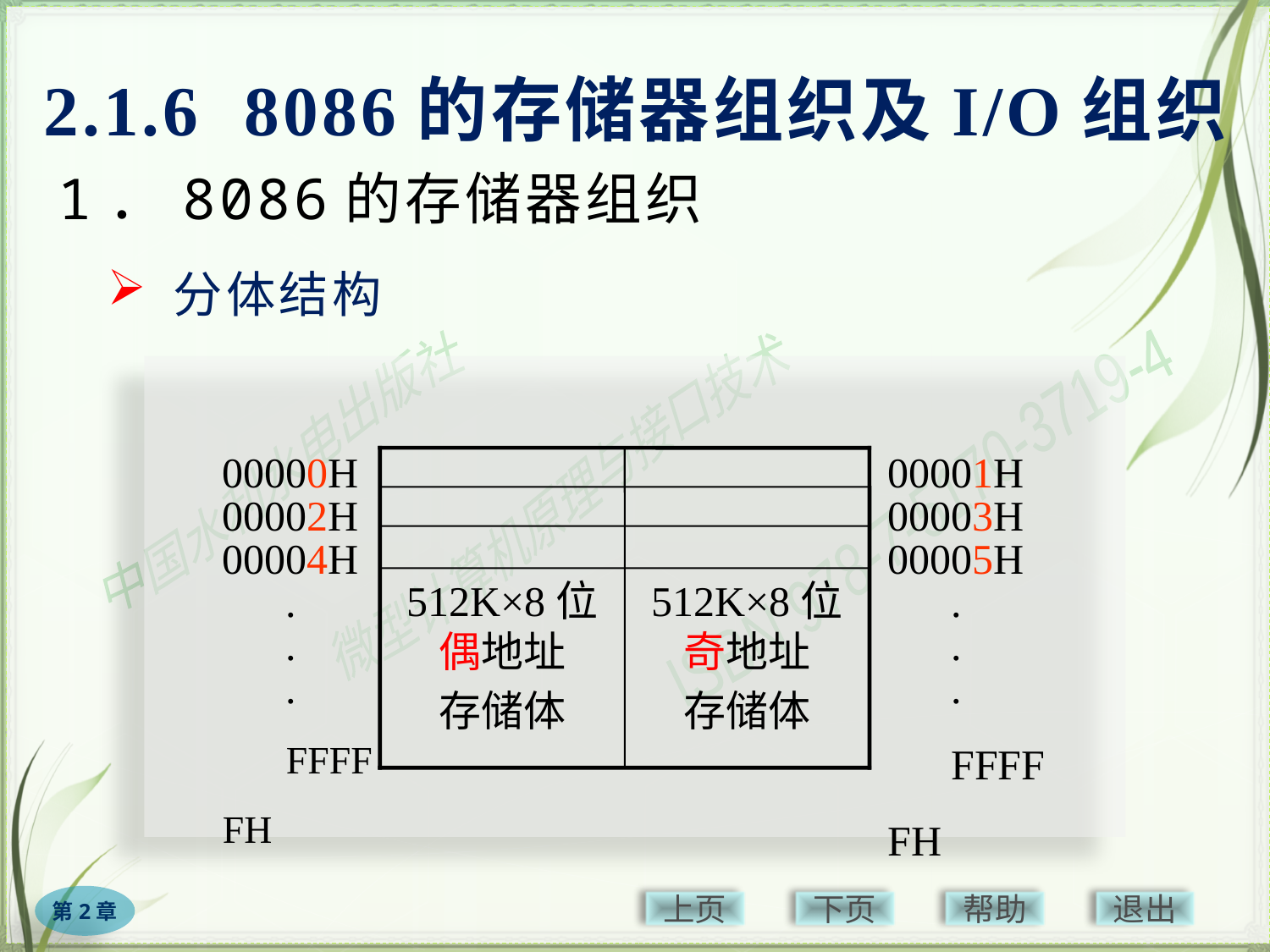

2.1.6  8086的存储器组织及I/O组织
1．8086的存储器组织
# 分体结构

00000H
00002H
00004H
.
.
.
FFFFFH

512K×8位偶地址
存储体

512K×8位奇地址
存储体

00001H
00003H
00005H
.
.
.
FFFFFH